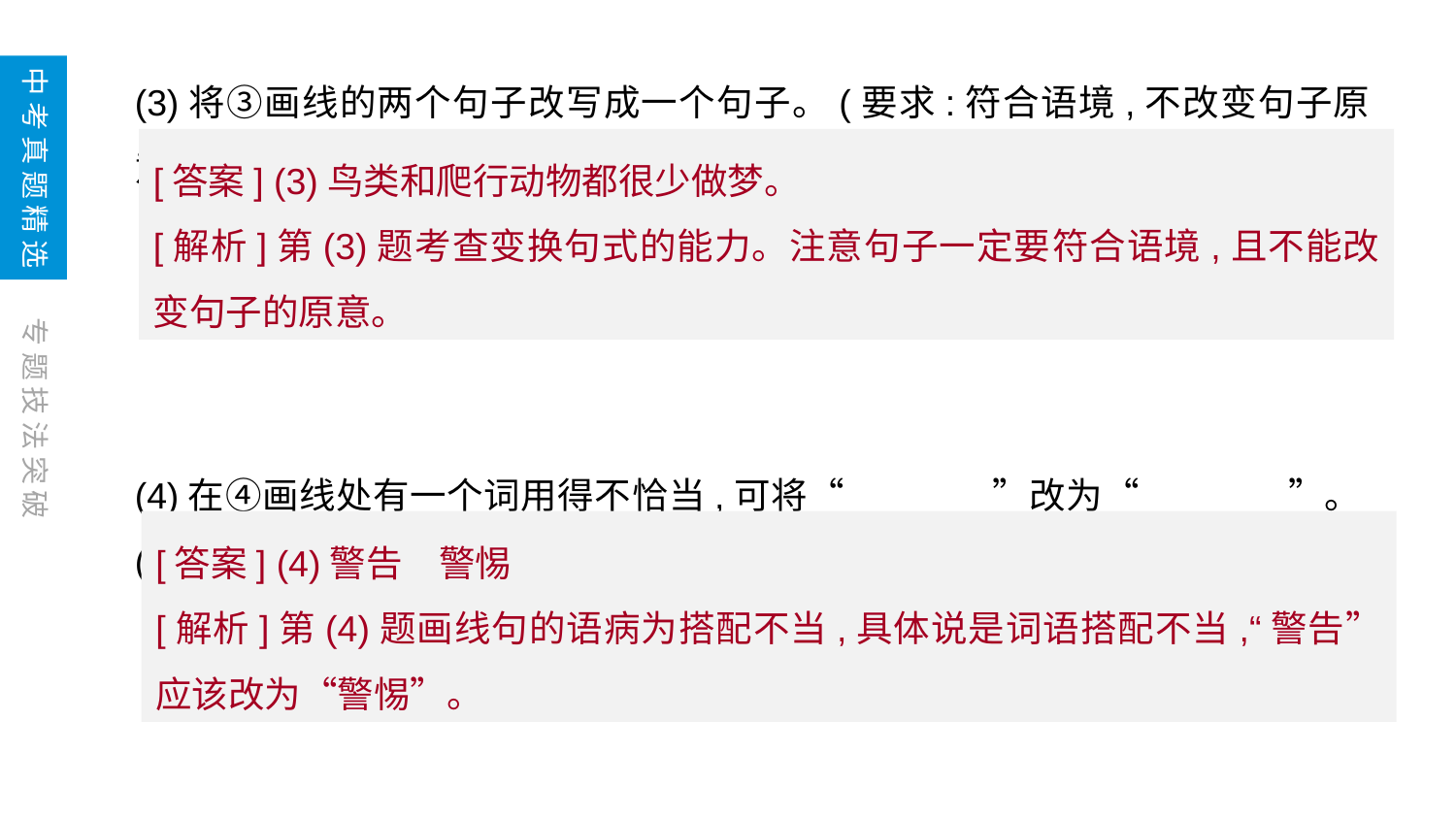

(3)将③画线的两个句子改写成一个句子。(要求:符合语境,不改变句子原意)

(4)在④画线处有一个词用得不恰当,可将“　　　　”改为“　　　　”。(要求:符合语境)

中考真题精选
[答案] (3)鸟类和爬行动物都很少做梦。
[解析]第(3)题考查变换句式的能力。注意句子一定要符合语境,且不能改变句子的原意。
专题技法突破
[答案] (4)警告　警惕
[解析]第(4)题画线句的语病为搭配不当,具体说是词语搭配不当,“警告”应该改为“警惕”。